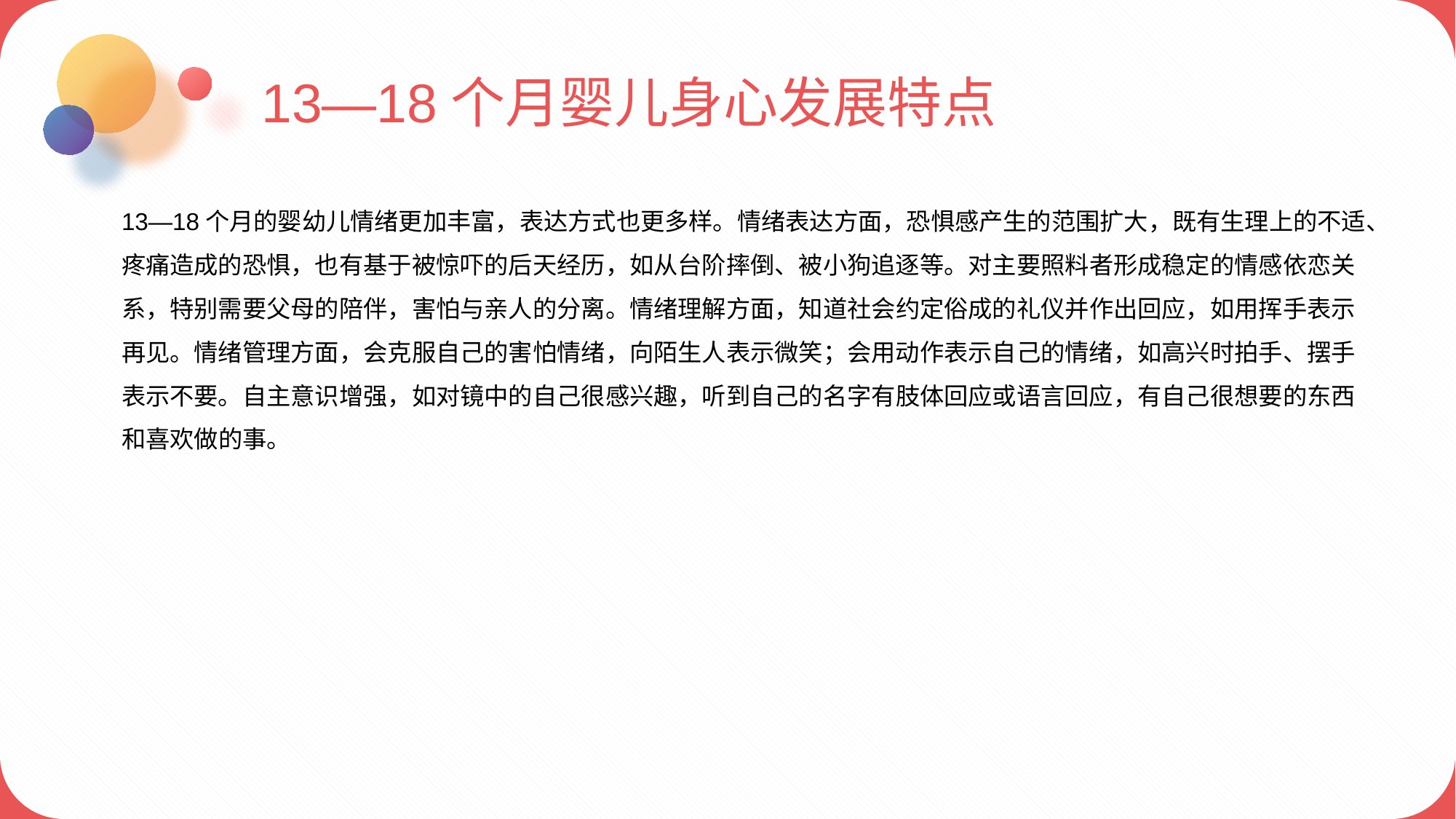

13—18个月婴儿身心发展特点
13—18个月的婴幼儿情绪更加丰富，表达方式也更多样。情绪表达方面，恐惧感产生的范围扩大，既有生理上的不适、疼痛造成的恐惧，也有基于被惊吓的后天经历，如从台阶摔倒、被小狗追逐等。对主要照料者形成稳定的情感依恋关系，特别需要父母的陪伴，害怕与亲人的分离。情绪理解方面，知道社会约定俗成的礼仪并作出回应，如用挥手表示再见。情绪管理方面，会克服自己的害怕情绪，向陌生人表示微笑；会用动作表示自己的情绪，如高兴时拍手、摆手表示不要。自主意识增强，如对镜中的自己很感兴趣，听到自己的名字有肢体回应或语言回应，有自己很想要的东西和喜欢做的事。